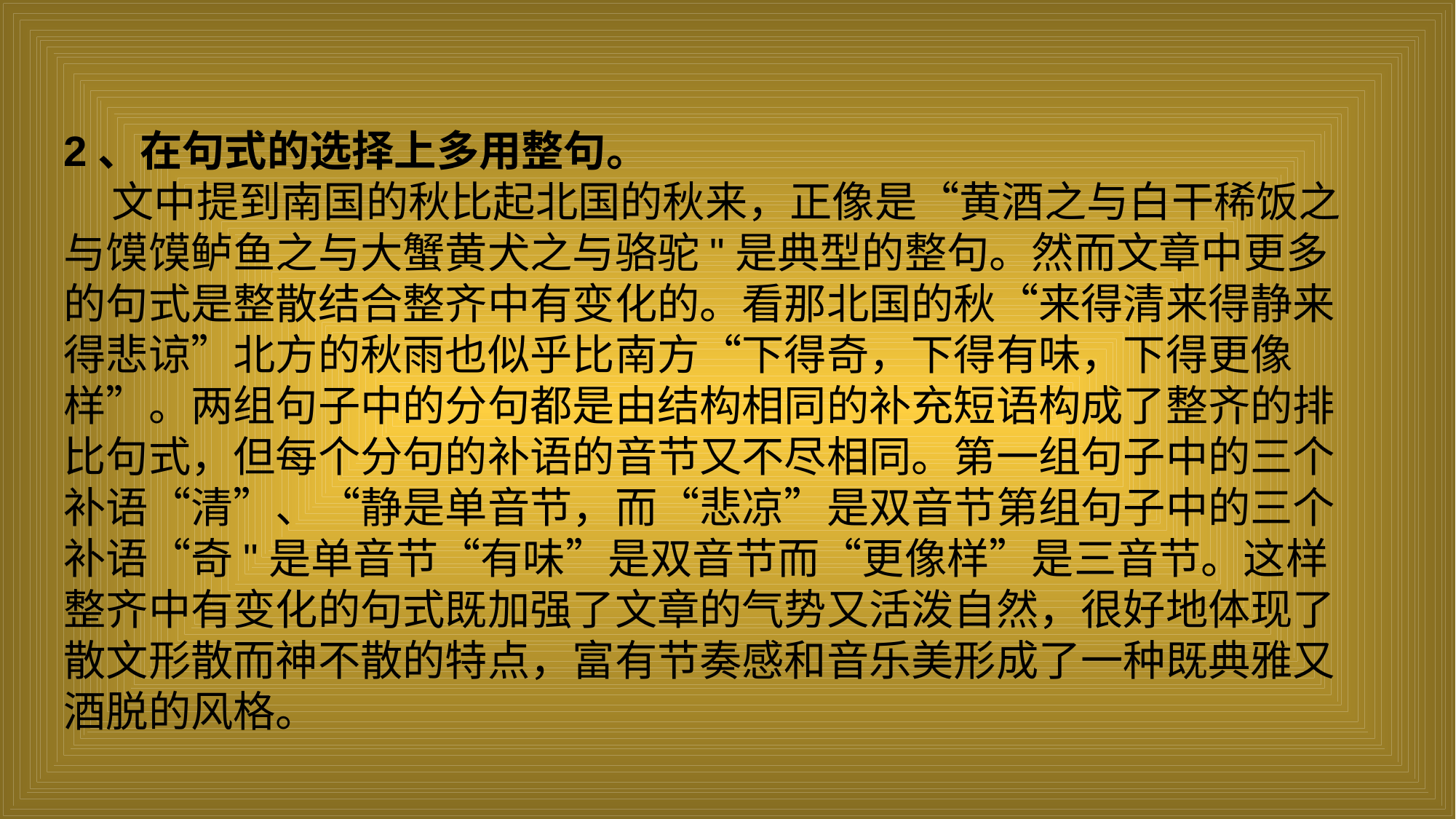

2、在句式的选择上多用整句。
    文中提到南国的秋比起北国的秋来，正像是“黄酒之与白干稀饭之与馍馍鲈鱼之与大蟹黄犬之与骆驼"是典型的整句。然而文章中更多的句式是整散结合整齐中有变化的。看那北国的秋“来得清来得静来得悲谅”北方的秋雨也似乎比南方“下得奇，下得有味，下得更像样”。两组句子中的分句都是由结构相同的补充短语构成了整齐的排比句式，但每个分句的补语的音节又不尽相同。第一组句子中的三个补语“清”、“静是单音节，而“悲凉”是双音节第组句子中的三个补语“奇"是单音节“有味”是双音节而“更像样”是三音节。这样整齐中有变化的句式既加强了文章的气势又活泼自然，很好地体现了散文形散而神不散的特点，富有节奏感和音乐美形成了一种既典雅又酒脱的风格。